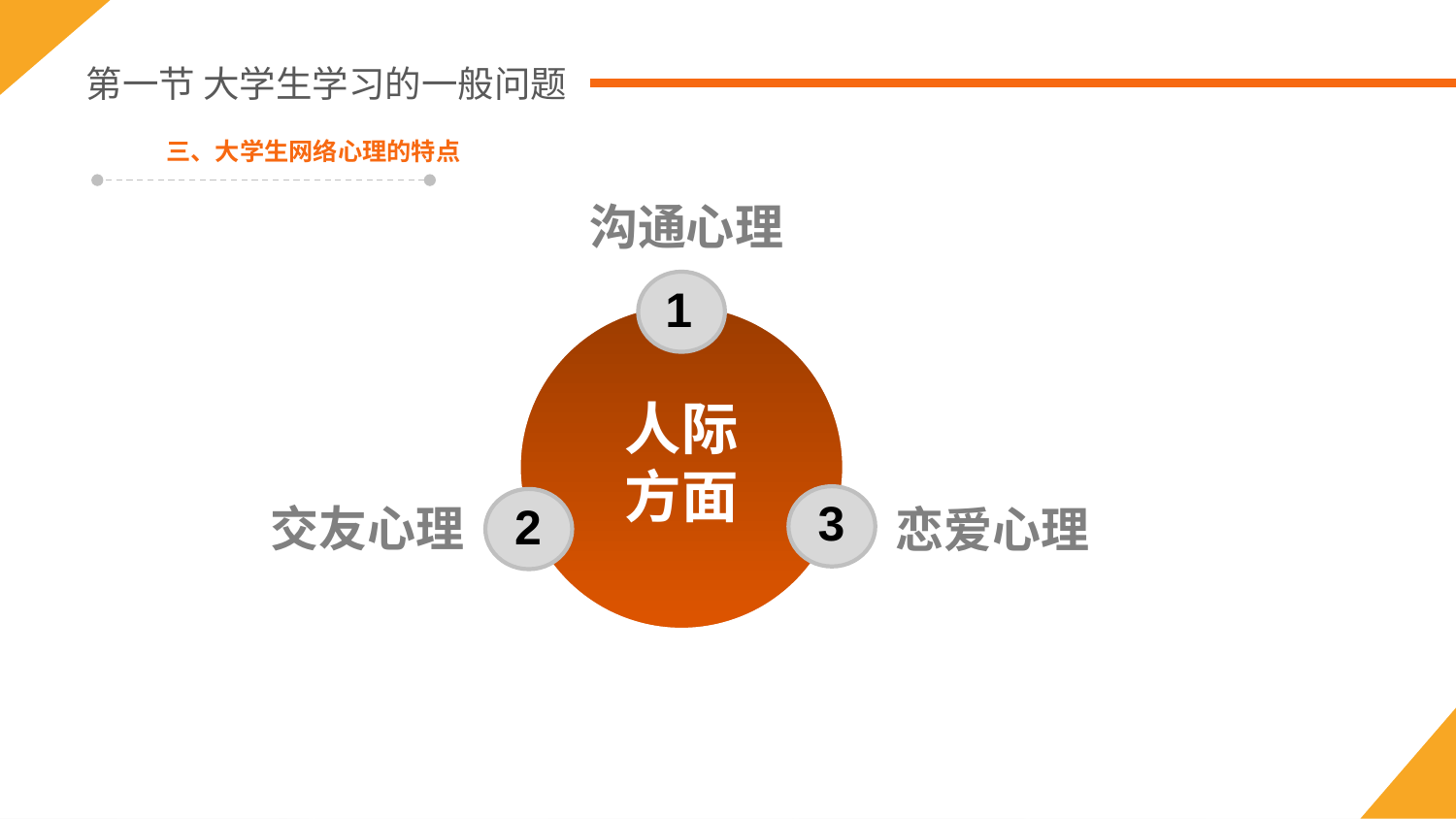

第一节 大学生学习的一般问题
三、大学生网络心理的特点
沟通心理
1

人际
方面
3

2

交友心理
恋爱心理